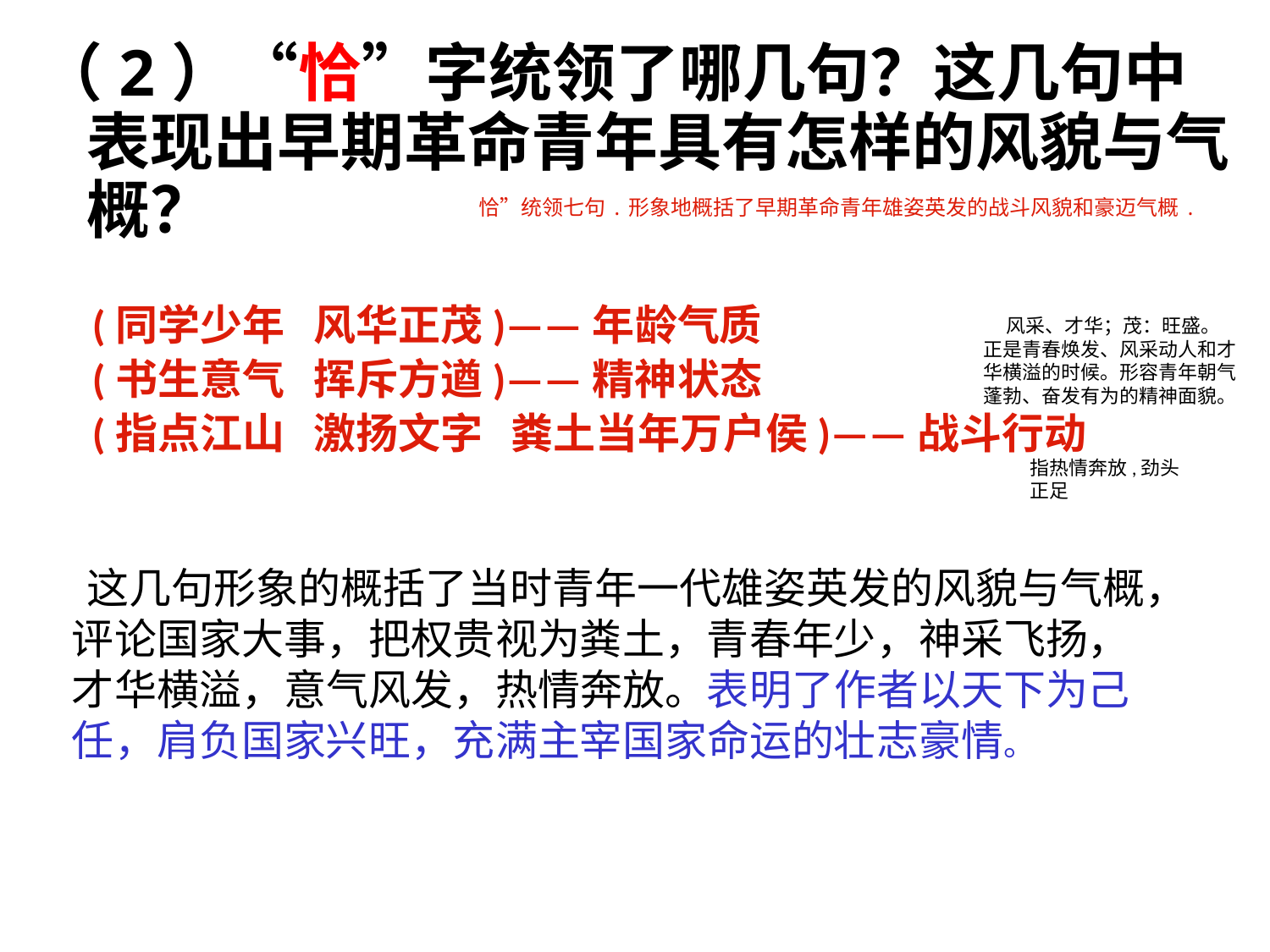

（2）“恰”字统领了哪几句？这几句中表现出早期革命青年具有怎样的风貌与气概？
恰”统领七句.形象地概括了早期革命青年雄姿英发的战斗风貌和豪迈气概.
(同学少年   风华正茂)——年龄气质
(书生意气   挥斥方遒)——精神状态
(指点江山   激扬文字   粪土当年万户侯)——战斗行动

    风采、才华；茂：旺盛。 正是青春焕发、风采动人和才华横溢的时候。形容青年朝气蓬勃、奋发有为的精神面貌。
指热情奔放,劲头正足
 这几句形象的概括了当时青年一代雄姿英发的风貌与气概，评论国家大事，把权贵视为粪土，青春年少，神采飞扬，才华横溢，意气风发，热情奔放。表明了作者以天下为己任，肩负国家兴旺，充满主宰国家命运的壮志豪情。